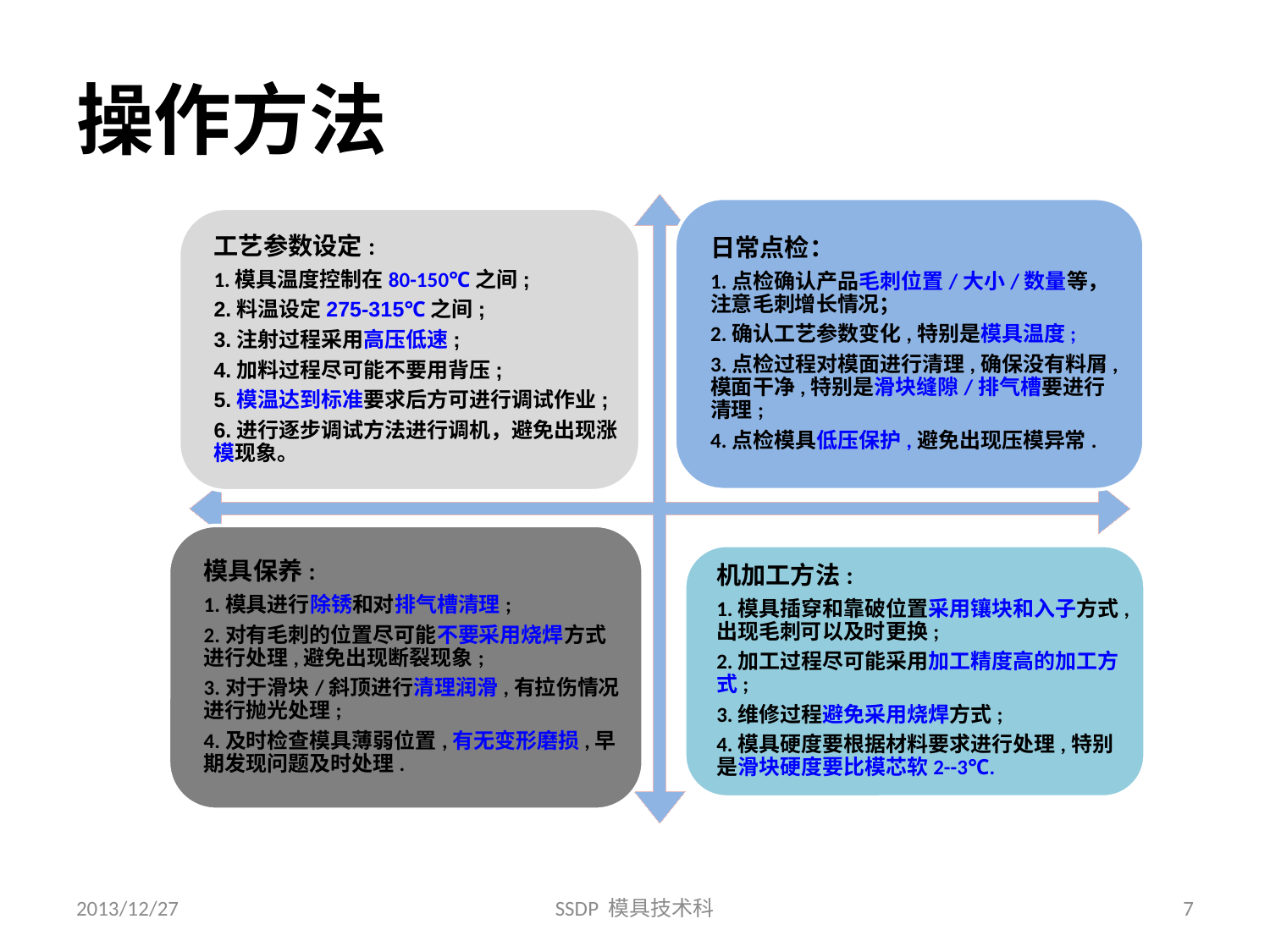

# 操作方法
工艺参数设定:
1.模具温度控制在80-150℃之间;
2.料温设定275-315℃之间;
3.注射过程采用高压低速;
4.加料过程尽可能不要用背压;
5.模温达到标准要求后方可进行调试作业;
6.进行逐步调试方法进行调机，避免出现涨模现象。
机加工方法:
1.模具插穿和靠破位置采用镶块和入子方式,出现毛刺可以及时更换;
2.加工过程尽可能采用加工精度高的加工方式;
3.维修过程避免采用烧焊方式;
4.模具硬度要根据材料要求进行处理,特别是滑块硬度要比模芯软2--3℃.
模具保养:
1.模具进行除锈和对排气槽清理;
2.对有毛刺的位置尽可能不要采用烧焊方式进行处理,避免出现断裂现象;
3.对于滑块/斜顶进行清理润滑,有拉伤情况进行抛光处理;
4.及时检查模具薄弱位置,有无变形磨损,早期发现问题及时处理.
日常点检：
1.点检确认产品毛刺位置/大小/数量等，注意毛刺增长情况；
2.确认工艺参数变化,特别是模具温度;
3.点检过程对模面进行清理,确保没有料屑,模面干净,特别是滑块缝隙/排气槽要进行清理;
4.点检模具低压保护,避免出现压模异常.
2013/12/27
SSDP 模具技术科
7